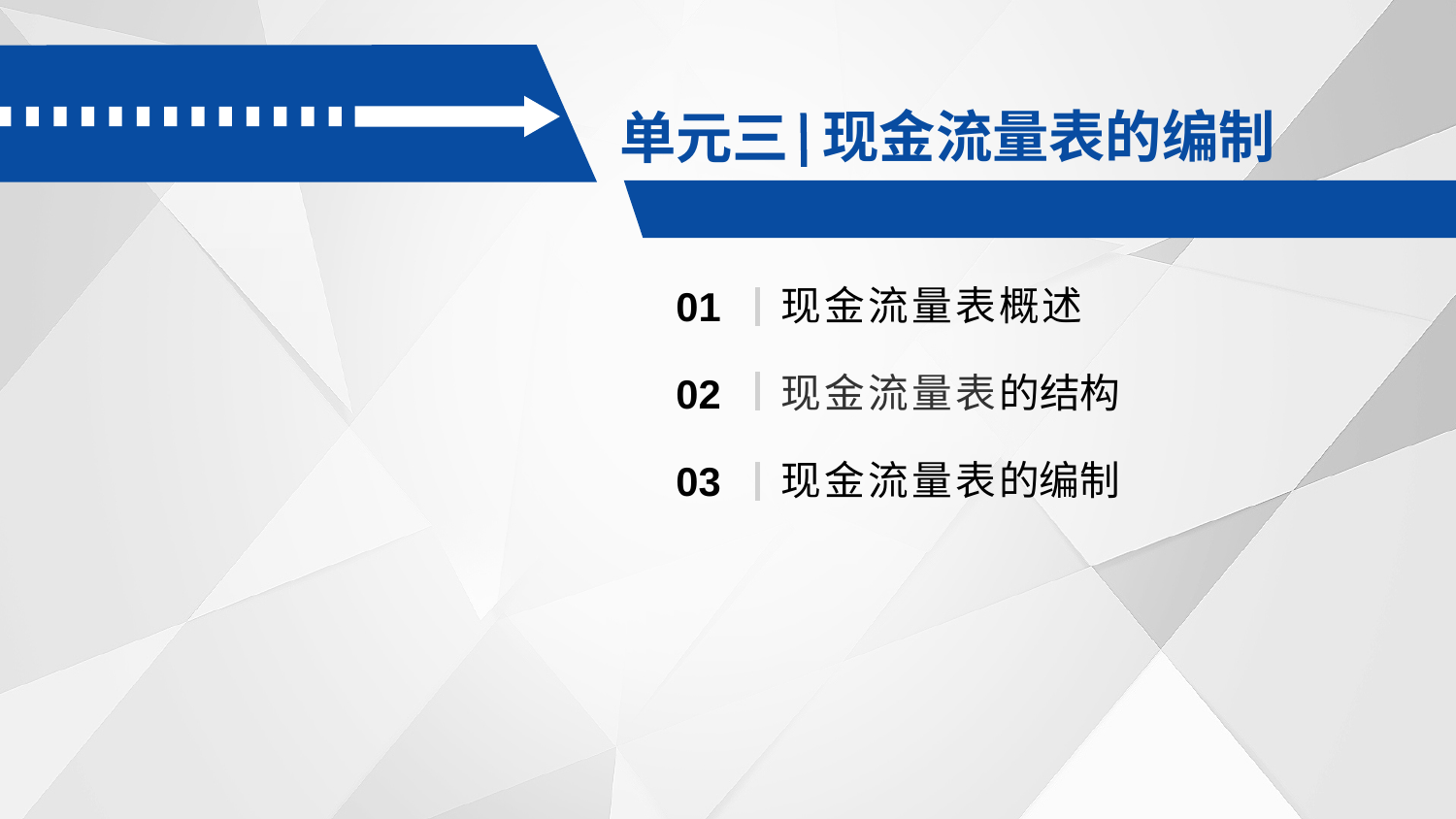

现金流量表的编制

单元三

现金流量表概述
01
现金流量表的结构
02
现金流量表的编制
03